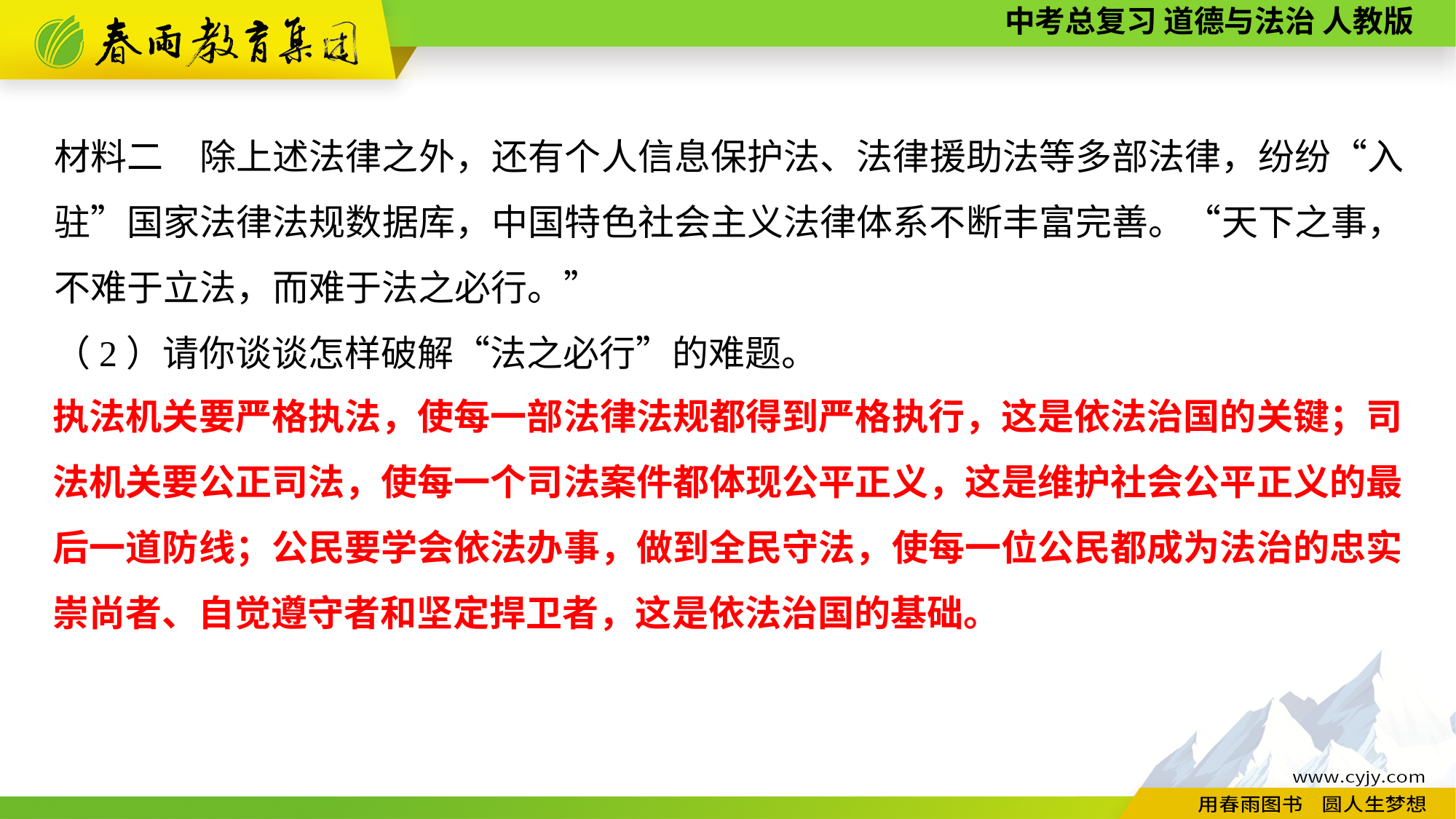

材料二　除上述法律之外，还有个人信息保护法、法律援助法等多部法律，纷纷“入驻”国家法律法规数据库，中国特色社会主义法律体系不断丰富完善。“天下之事，不难于立法，而难于法之必行。”
（2）请你谈谈怎样破解“法之必行”的难题。
执法机关要严格执法，使每一部法律法规都得到严格执行，这是依法治国的关键；司法机关要公正司法，使每一个司法案件都体现公平正义，这是维护社会公平正义的最后一道防线；公民要学会依法办事，做到全民守法，使每一位公民都成为法治的忠实崇尚者、自觉遵守者和坚定捍卫者，这是依法治国的基础。